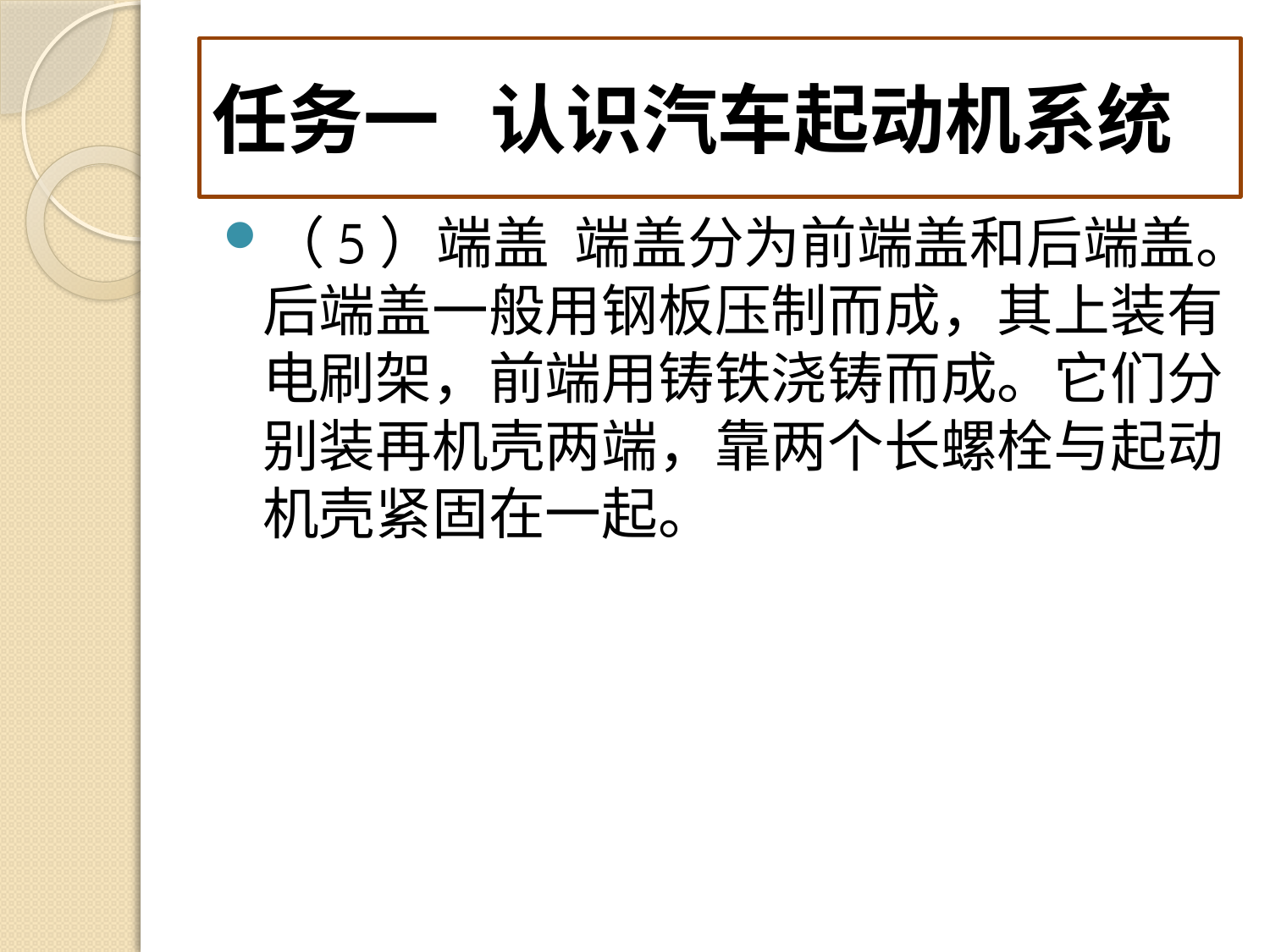

# 任务一   认识汽车起动机系统
（5）端盖  端盖分为前端盖和后端盖。后端盖一般用钢板压制而成，其上装有电刷架，前端用铸铁浇铸而成。它们分别装再机壳两端，靠两个长螺栓与起动机壳紧固在一起。